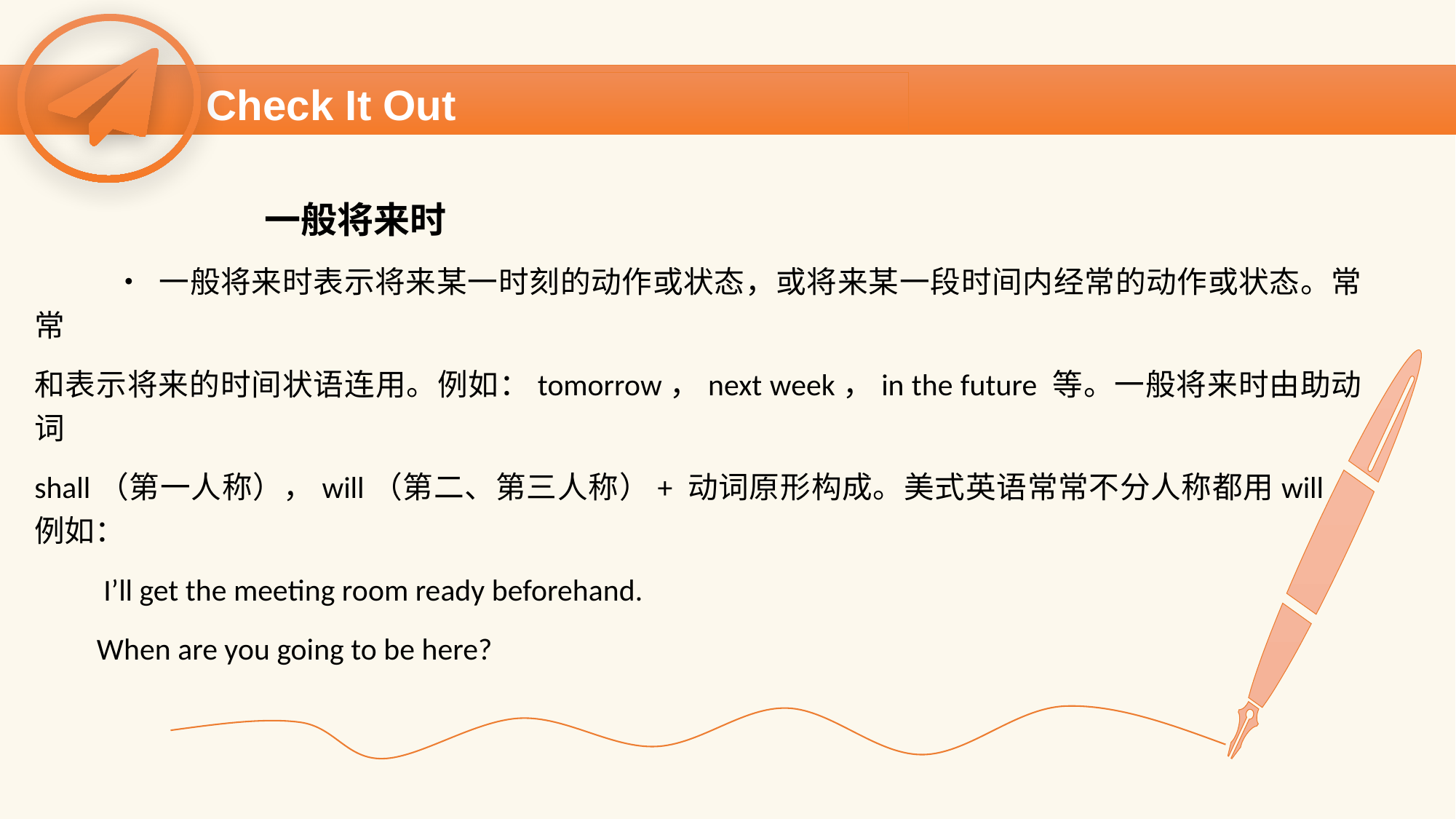

Check It Out
                           一般将来时
           • 一般将来时表示将来某一时刻的动作或状态，或将来某一段时间内经常的动作或状态。常常
和表示将来的时间状语连用。例如：tomorrow，next week，in the future 等。一般将来时由助动词
shall（第一人称），will（第二、第三人称）+ 动词原形构成。美式英语常常不分人称都用will。例如：
          I’ll get the meeting room ready beforehand.
         When are you going to be here?